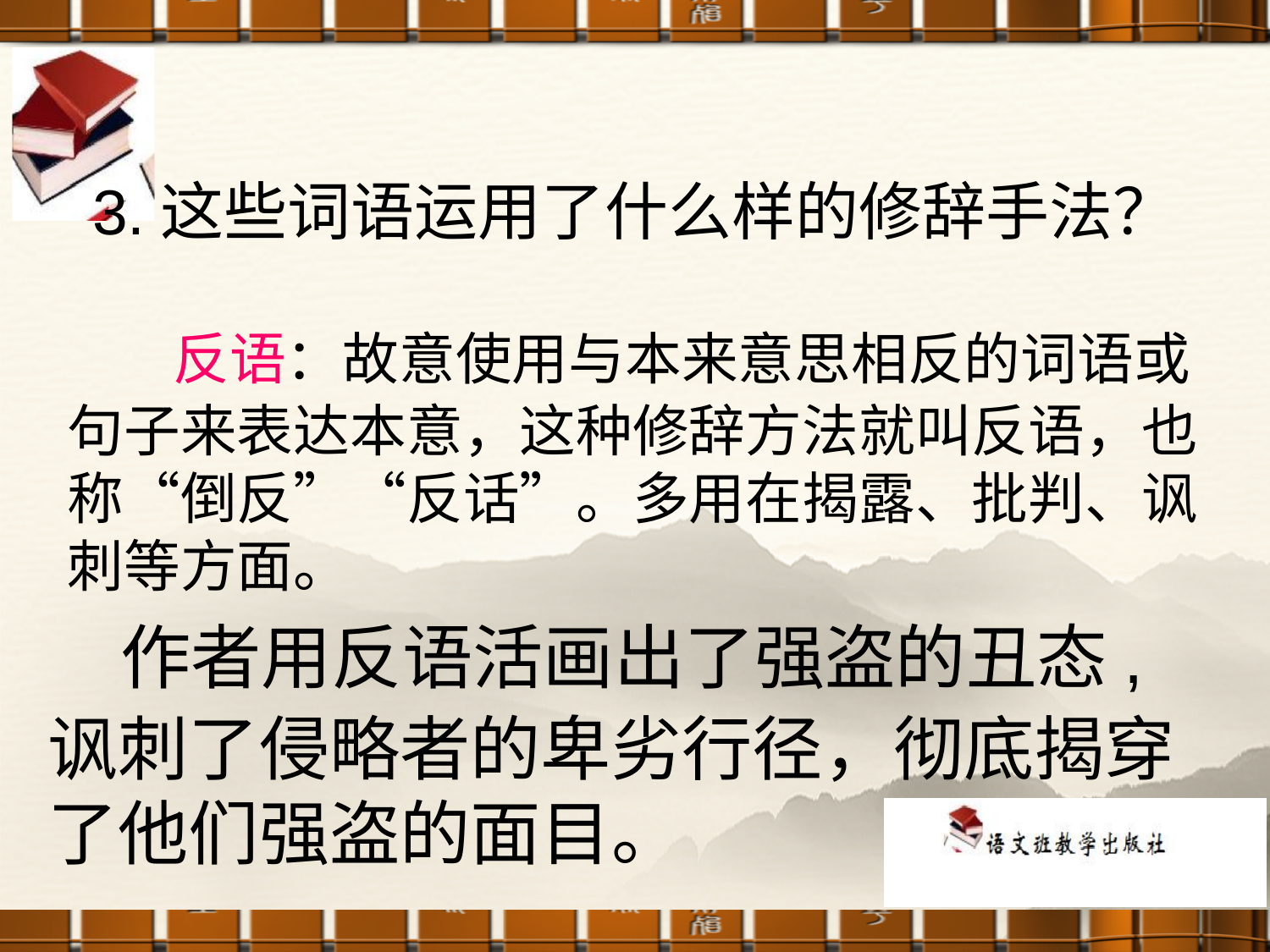

3.这些词语运用了什么样的修辞手法？
     反语：故意使用与本来意思相反的词语或句子来表达本意，这种修辞方法就叫反语，也称“倒反”“反话”。多用在揭露、批判、讽刺等方面。

  作者用反语活画出了强盗的丑态,讽刺了侵略者的卑劣行径，彻底揭穿了他们强盗的面目。